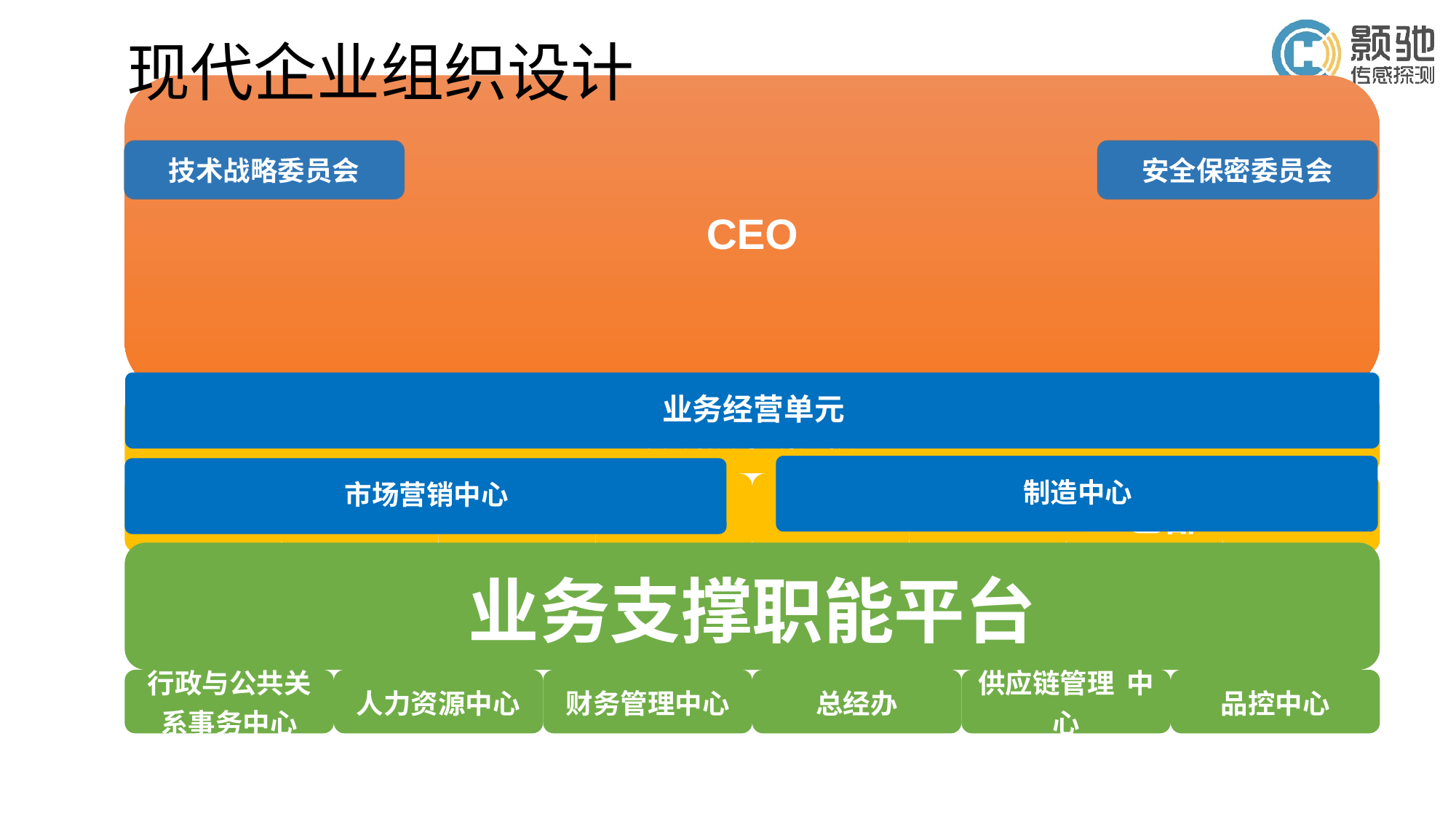

现代企业组织设计
CEO
探测技术研究院
微波部
软件部
信息处理部
光学部
综合办
系统部
预研部
工艺部
技术战略委员会
安全保密委员会
业务经营单元
市场营销中心
制造中心
业务支撑职能平台
行政与公共关系事务中心
人力资源中心
财务管理中心
总经办
供应链管理  中心
品控中心